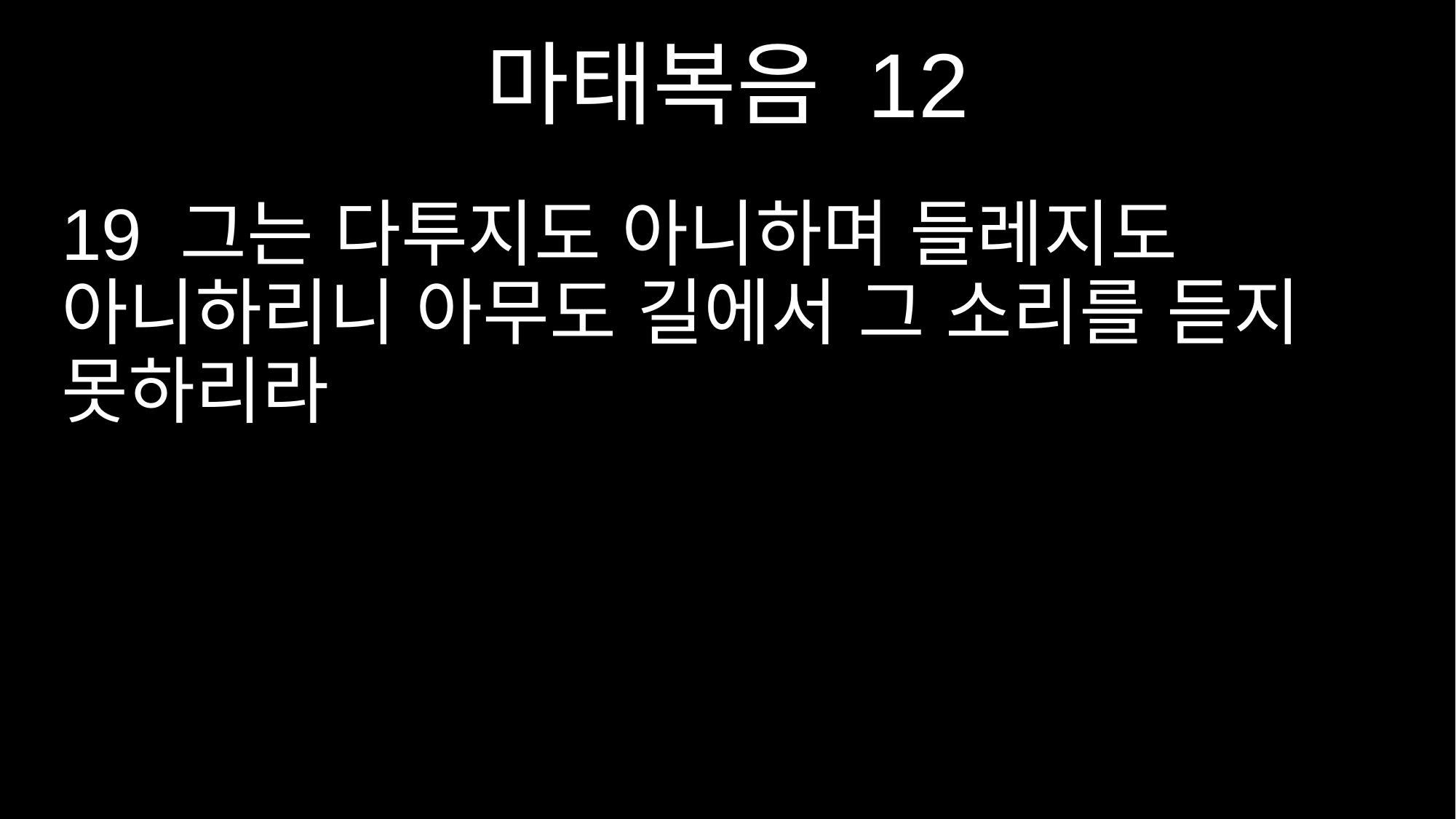

마태복음 12
19 그는 다투지도 아니하며 들레지도 아니하리니 아무도 길에서 그 소리를 듣지 못하리라